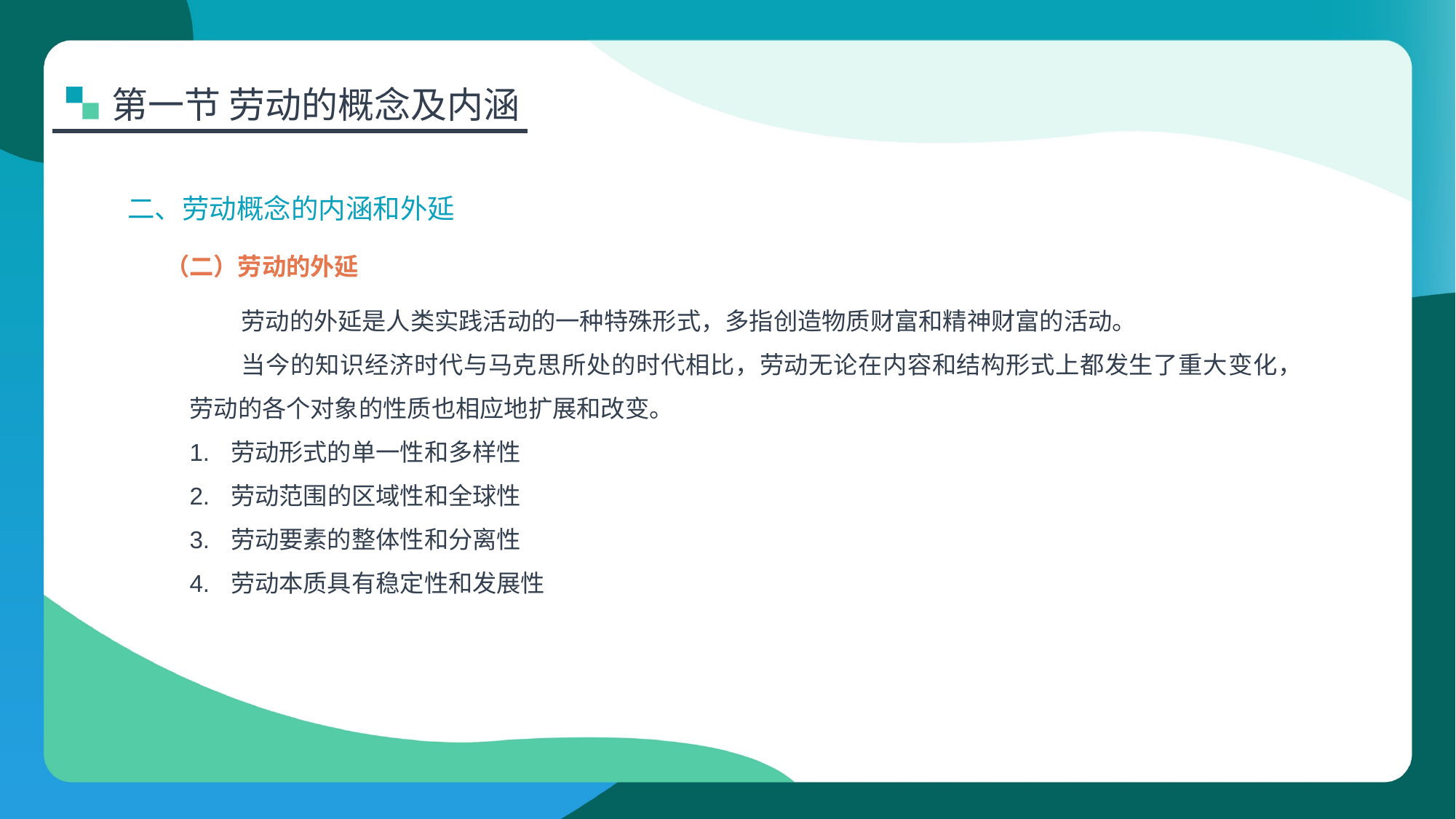

第一节 劳动的概念及内涵

二、劳动概念的内涵和外延
（二）劳动的外延
劳动的外延是人类实践活动的一种特殊形式，多指创造物质财富和精神财富的活动。
当今的知识经济时代与马克思所处的时代相比，劳动无论在内容和结构形式上都发生了重大变化，劳动的各个对象的性质也相应地扩展和改变。
劳动形式的单一性和多样性
劳动范围的区域性和全球性
劳动要素的整体性和分离性
劳动本质具有稳定性和发展性